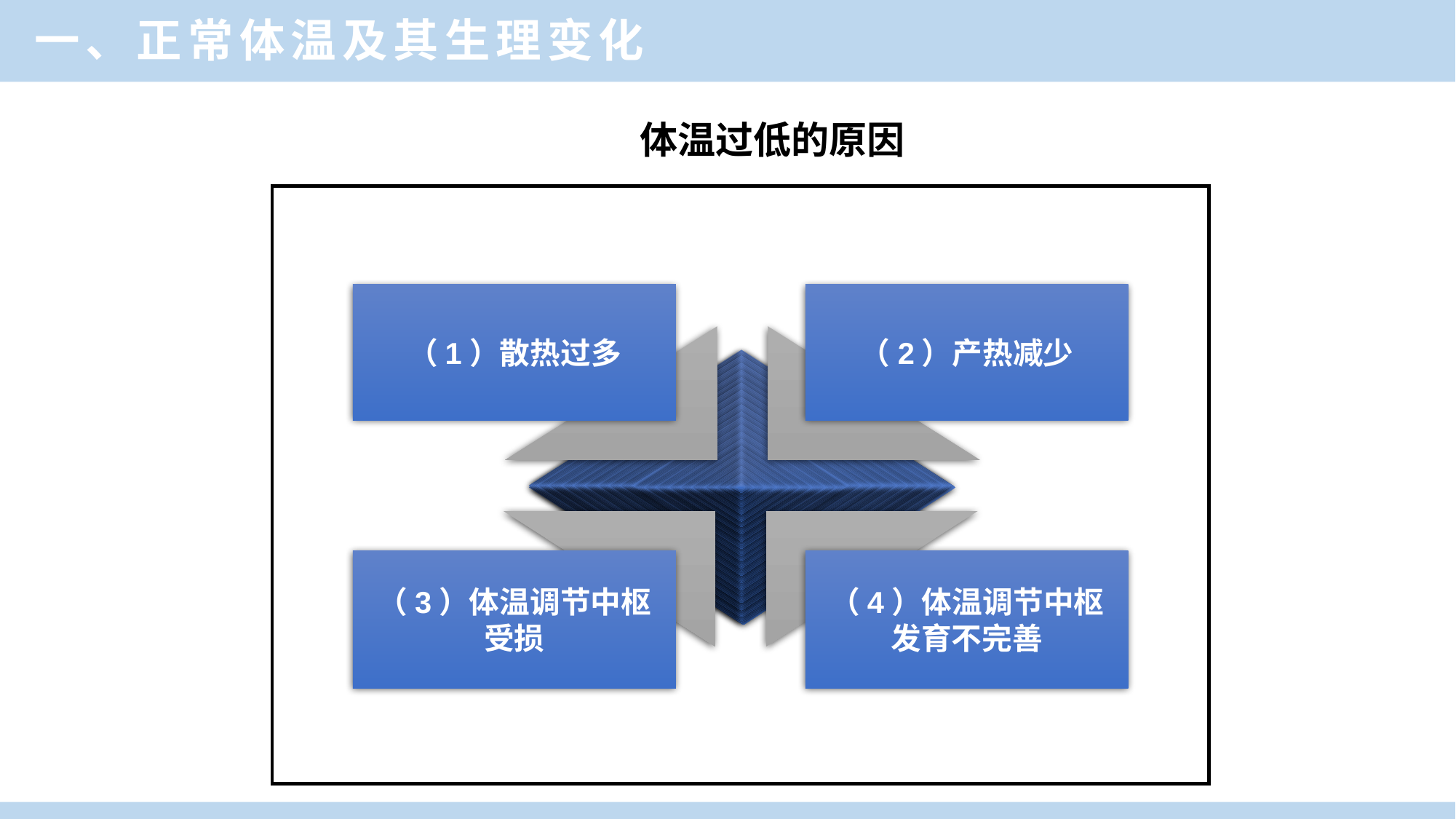

一、正常体温及其生理变化
体温过低的原因

（1）散热过多
（2）产热减少

（3）体温调节中枢
受损
（4）体温调节中枢发育不完善